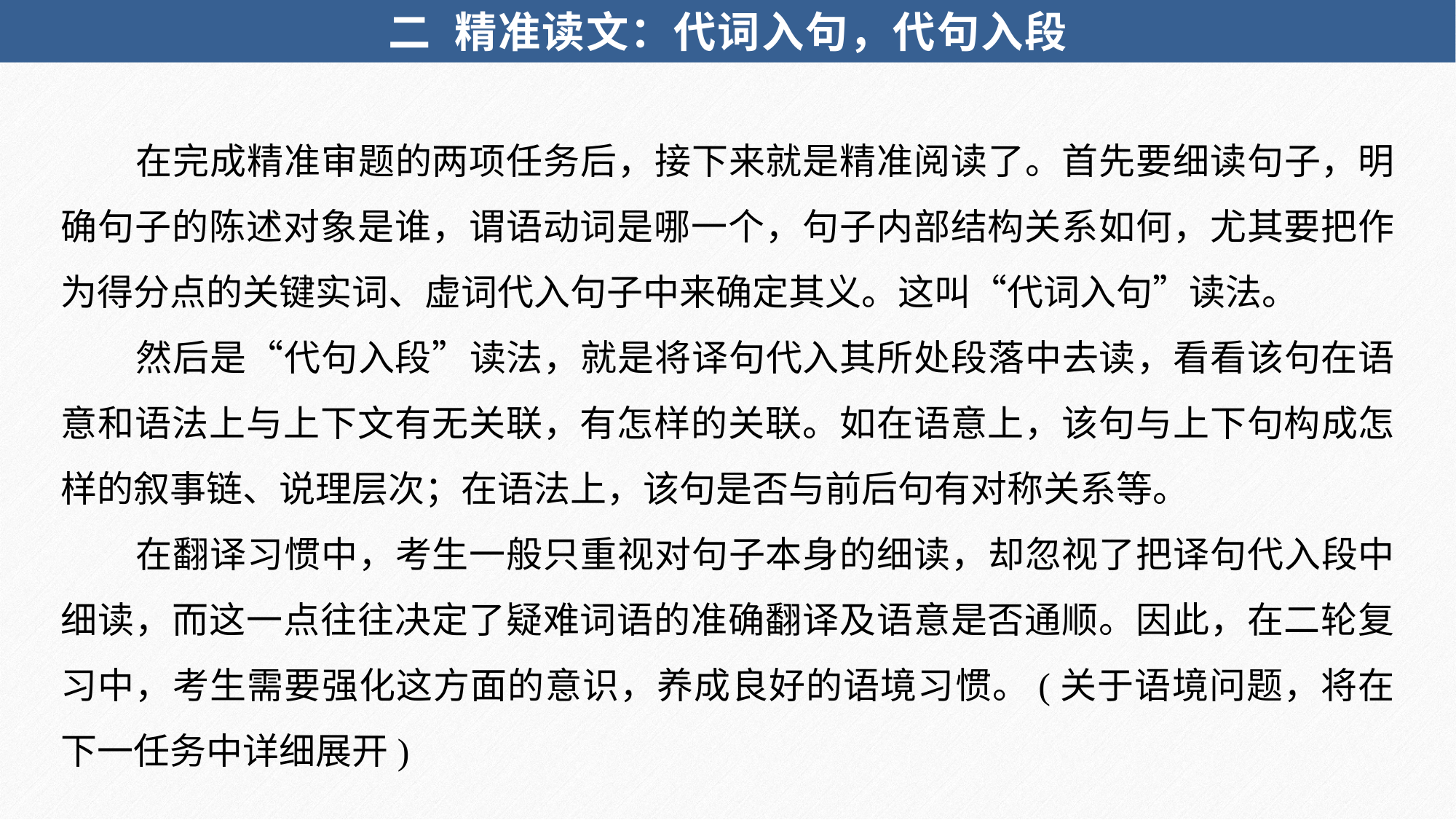

二  精准读文：代词入句，代句入段
在完成精准审题的两项任务后，接下来就是精准阅读了。首先要细读句子，明确句子的陈述对象是谁，谓语动词是哪一个，句子内部结构关系如何，尤其要把作为得分点的关键实词、虚词代入句子中来确定其义。这叫“代词入句”读法。
然后是“代句入段”读法，就是将译句代入其所处段落中去读，看看该句在语意和语法上与上下文有无关联，有怎样的关联。如在语意上，该句与上下句构成怎样的叙事链、说理层次；在语法上，该句是否与前后句有对称关系等。
在翻译习惯中，考生一般只重视对句子本身的细读，却忽视了把译句代入段中细读，而这一点往往决定了疑难词语的准确翻译及语意是否通顺。因此，在二轮复习中，考生需要强化这方面的意识，养成良好的语境习惯。(关于语境问题，将在下一任务中详细展开)